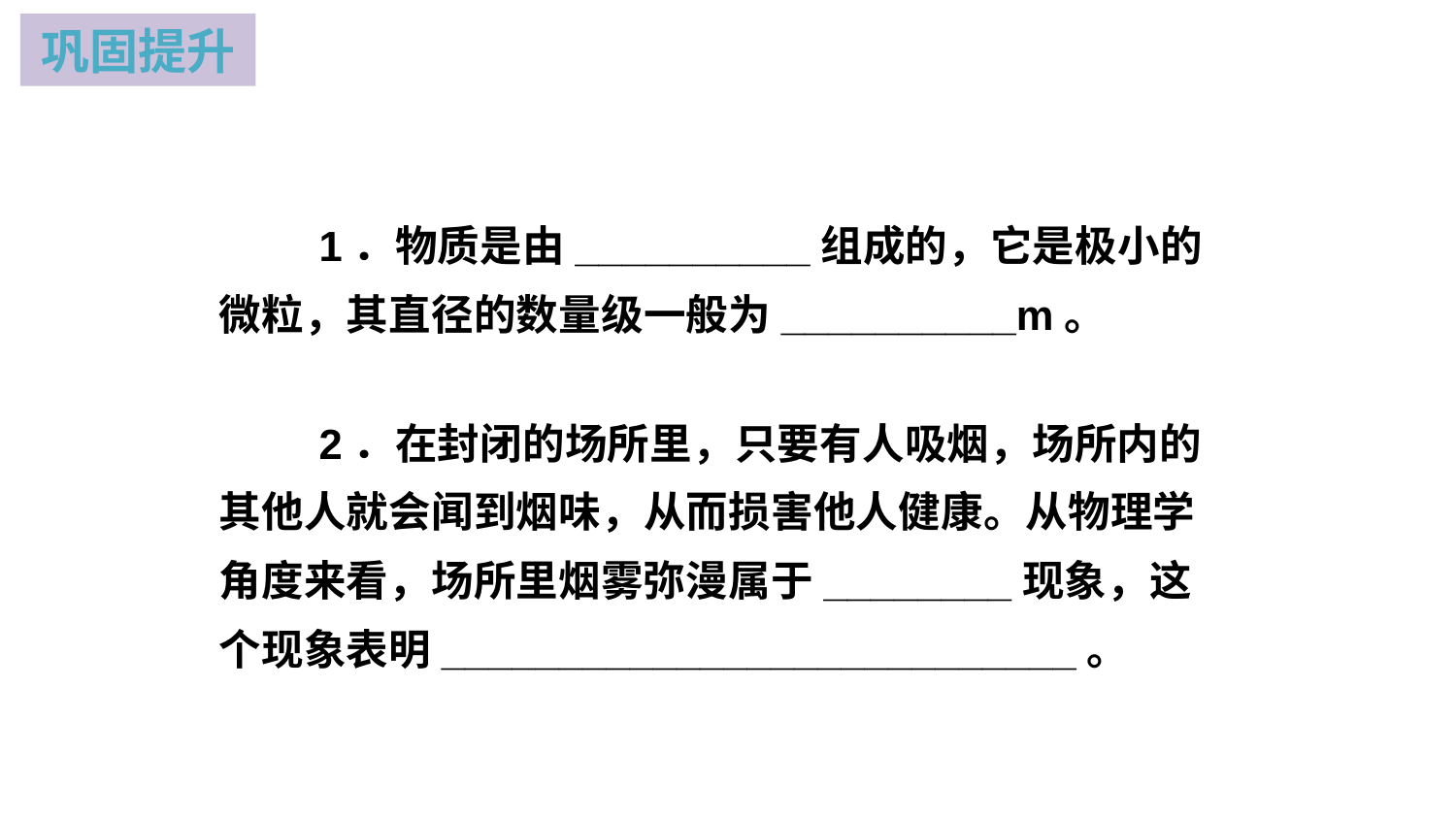

巩固提升
一、 走进分子世界
1．物质是由__________组成的，它是极小的微粒，其直径的数量级一般为__________m。
2．在封闭的场所里，只要有人吸烟，场所内的其他人就会闻到烟味，从而损害他人健康。从物理学角度来看，场所里烟雾弥漫属于________现象，这个现象表明___________________________。